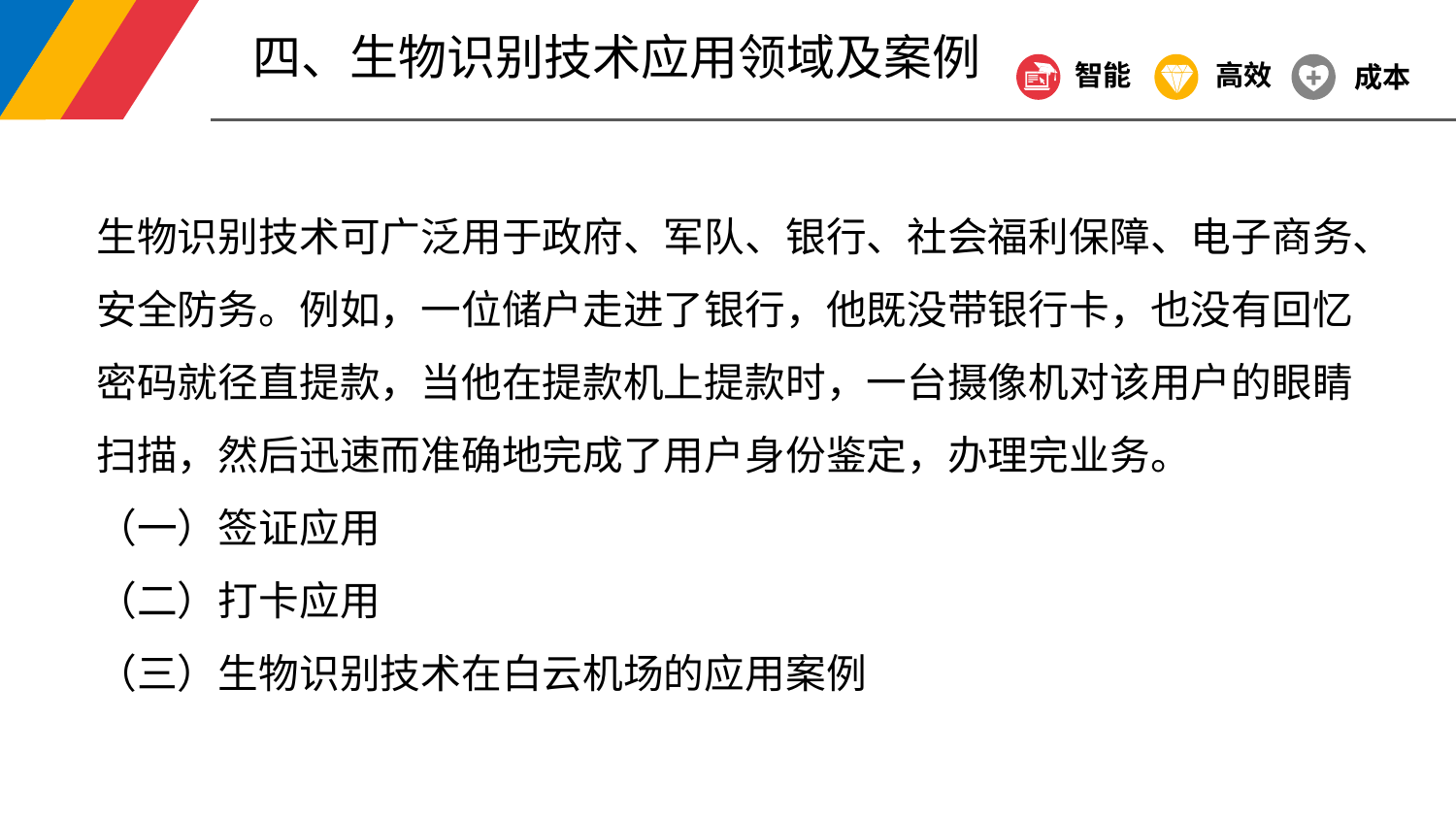

四、生物识别技术应用领域及案例
智能
高效
成本
生物识别技术可广泛用于政府、军队、银行、社会福利保障、电子商务、安全防务。例如，一位储户走进了银行，他既没带银行卡，也没有回忆密码就径直提款，当他在提款机上提款时，一台摄像机对该用户的眼睛扫描，然后迅速而准确地完成了用户身份鉴定，办理完业务。
（一）签证应用
（二）打卡应用
（三）生物识别技术在白云机场的应用案例